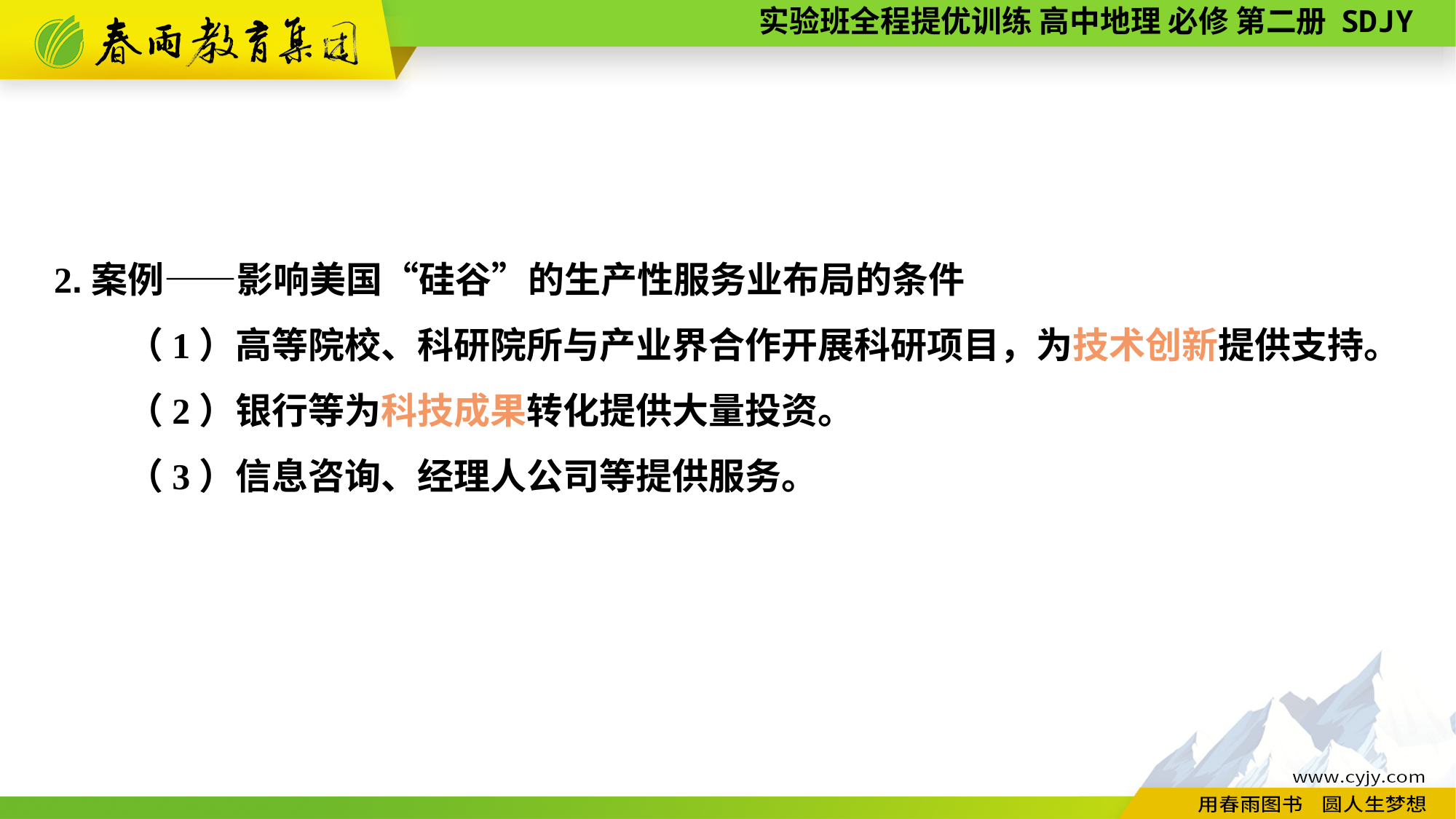

2.案例——影响美国“硅谷”的生产性服务业布局的条件
　　（1）高等院校、科研院所与产业界合作开展科研项目，为技术创新提供支持。
　　（2）银行等为科技成果转化提供大量投资。
　　（3）信息咨询、经理人公司等提供服务。